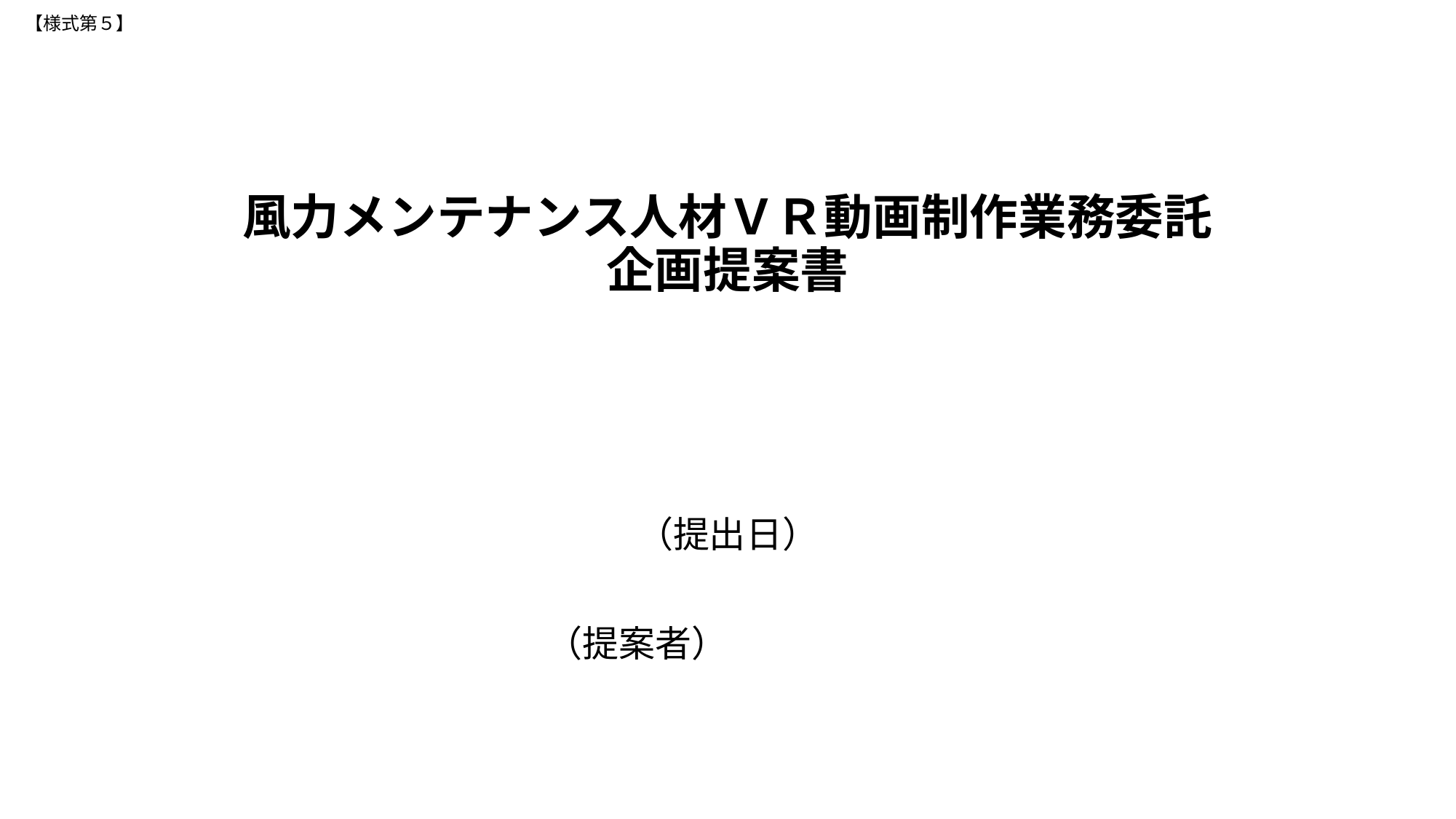

【様式第５】
# 風力メンテナンス人材ＶＲ動画制作業務委託 企画提案書
（提出日）

（提案者）